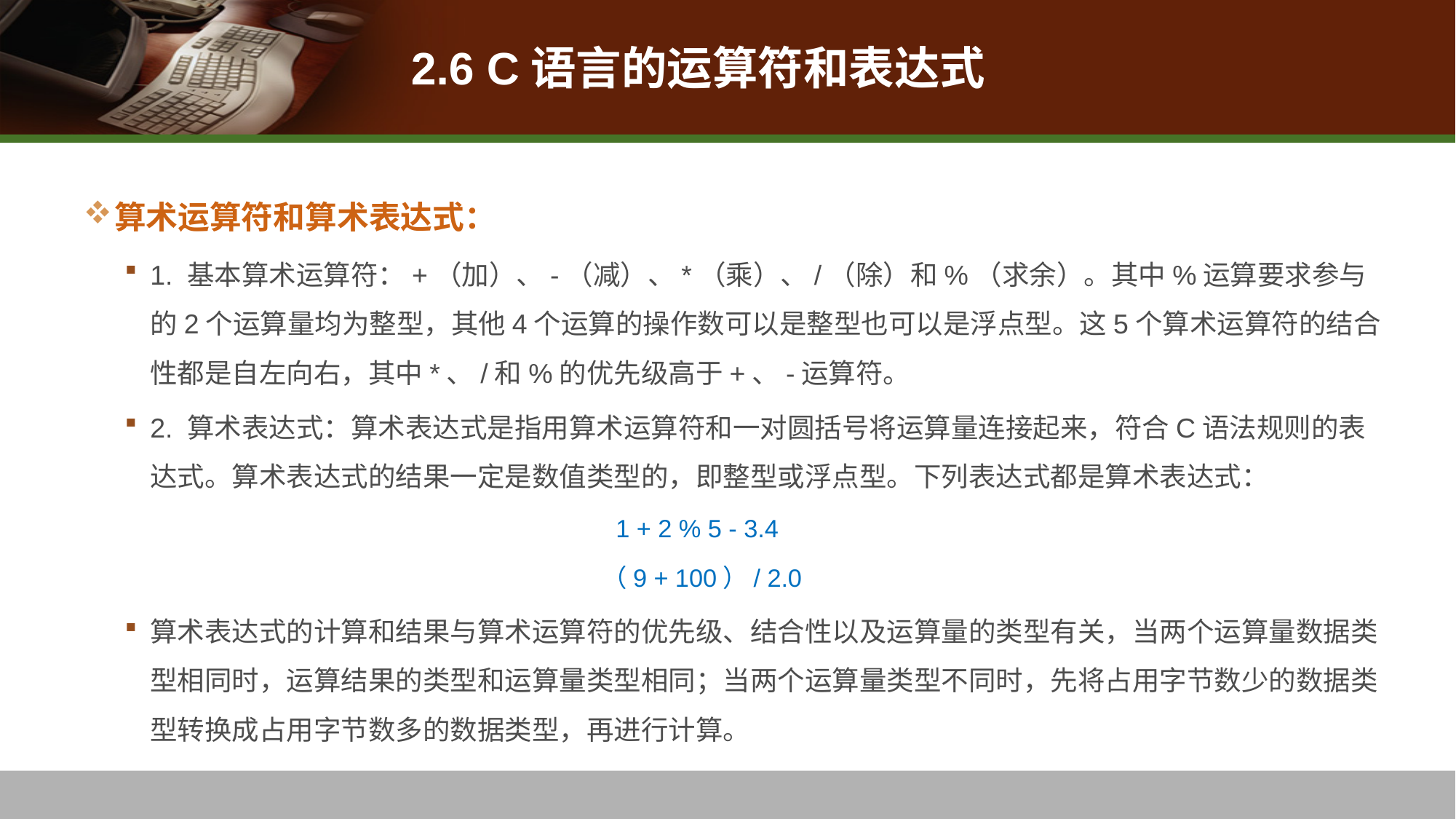

# 2.6 C语言的运算符和表达式
算术运算符和算术表达式：
1. 基本算术运算符：+（加）、-（减）、*（乘）、/（除）和%（求余）。其中%运算要求参与的2个运算量均为整型，其他4个运算的操作数可以是整型也可以是浮点型。这5个算术运算符的结合性都是自左向右，其中*、/和%的优先级高于+、-运算符。
2. 算术表达式：算术表达式是指用算术运算符和一对圆括号将运算量连接起来，符合C语法规则的表达式。算术表达式的结果一定是数值类型的，即整型或浮点型。下列表达式都是算术表达式：
				  1 + 2 % 5 - 3.4
				（9 + 100）/ 2.0
算术表达式的计算和结果与算术运算符的优先级、结合性以及运算量的类型有关，当两个运算量数据类型相同时，运算结果的类型和运算量类型相同；当两个运算量类型不同时，先将占用字节数少的数据类型转换成占用字节数多的数据类型，再进行计算。